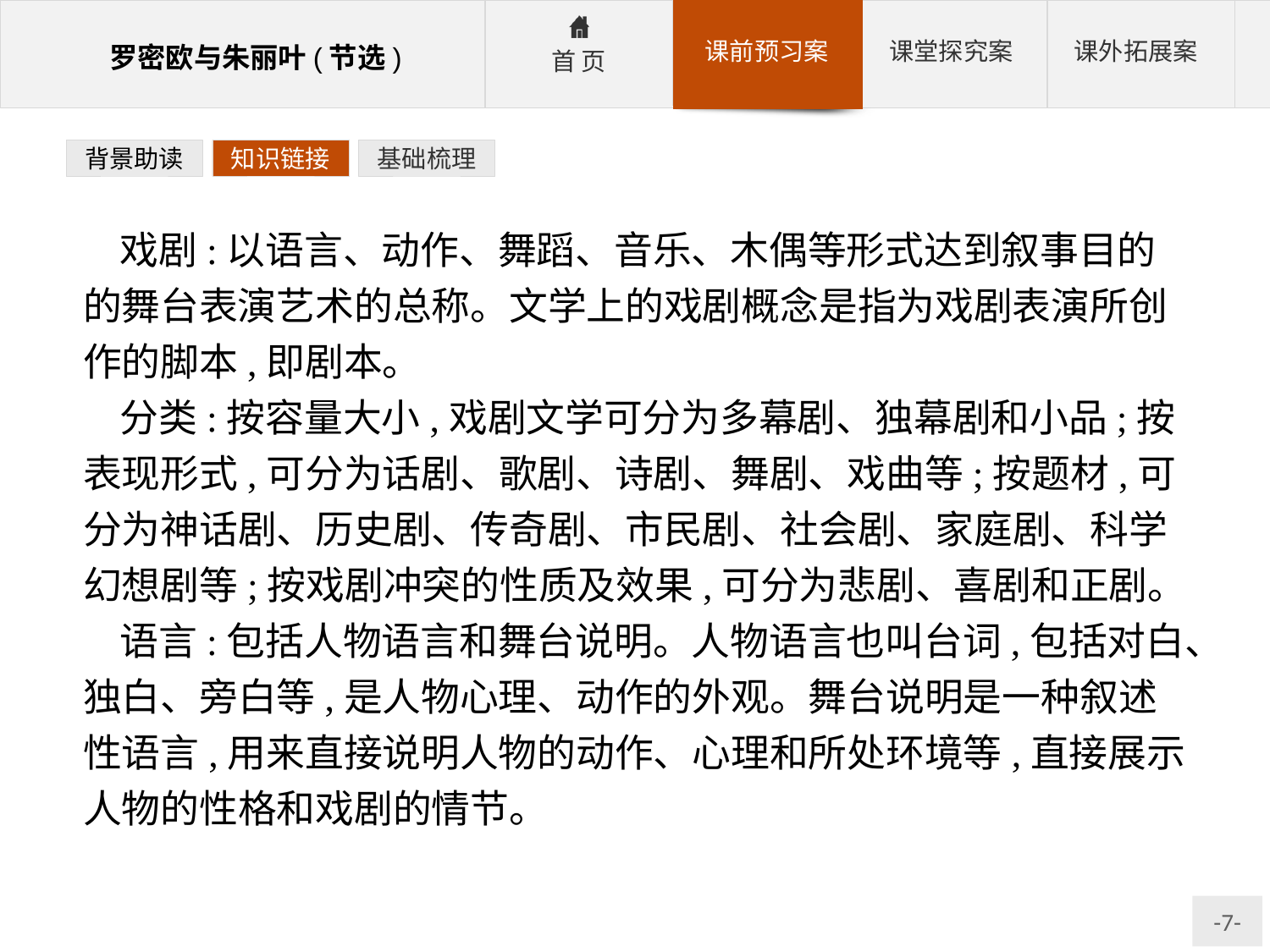

背景助读
知识链接
基础梳理
戏剧:以语言、动作、舞蹈、音乐、木偶等形式达到叙事目的的舞台表演艺术的总称。文学上的戏剧概念是指为戏剧表演所创作的脚本,即剧本。
分类:按容量大小,戏剧文学可分为多幕剧、独幕剧和小品;按表现形式,可分为话剧、歌剧、诗剧、舞剧、戏曲等;按题材,可分为神话剧、历史剧、传奇剧、市民剧、社会剧、家庭剧、科学幻想剧等;按戏剧冲突的性质及效果,可分为悲剧、喜剧和正剧。
语言:包括人物语言和舞台说明。人物语言也叫台词,包括对白、独白、旁白等,是人物心理、动作的外观。舞台说明是一种叙述性语言,用来直接说明人物的动作、心理和所处环境等,直接展示人物的性格和戏剧的情节。